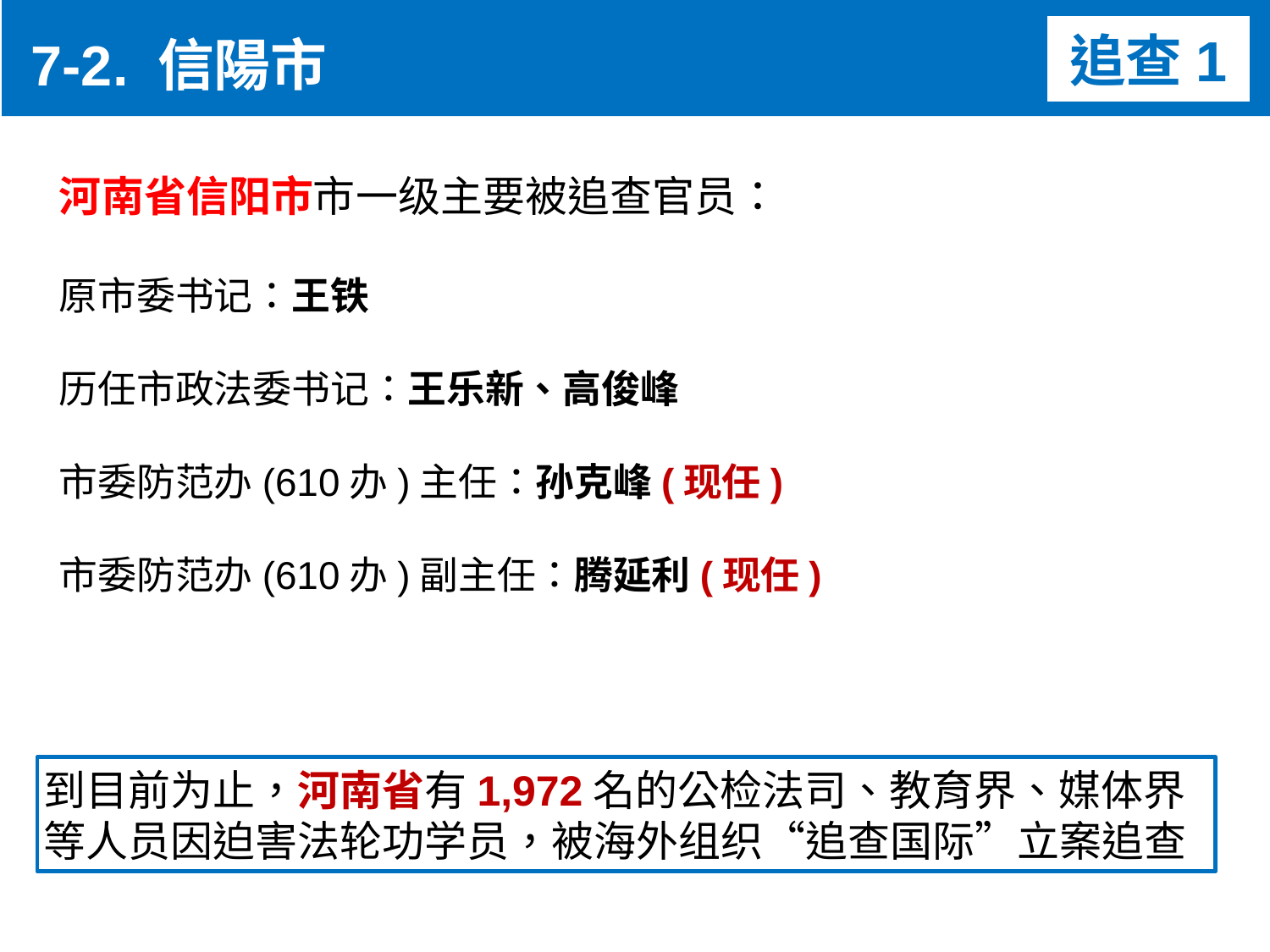

7-2. 信陽市
追查1
河南省信阳市市一级主要被追查官员：

原市委书记：王铁

历任市政法委书记：王乐新、高俊峰

市委防范办(610办)主任：孙克峰(现任)

市委防范办(610办)副主任：腾延利(现任)

到目前为止，河南省有1,972名的公检法司、教育界、媒体界
等人员因迫害法轮功学员，被海外组织“追查国际”立案追查